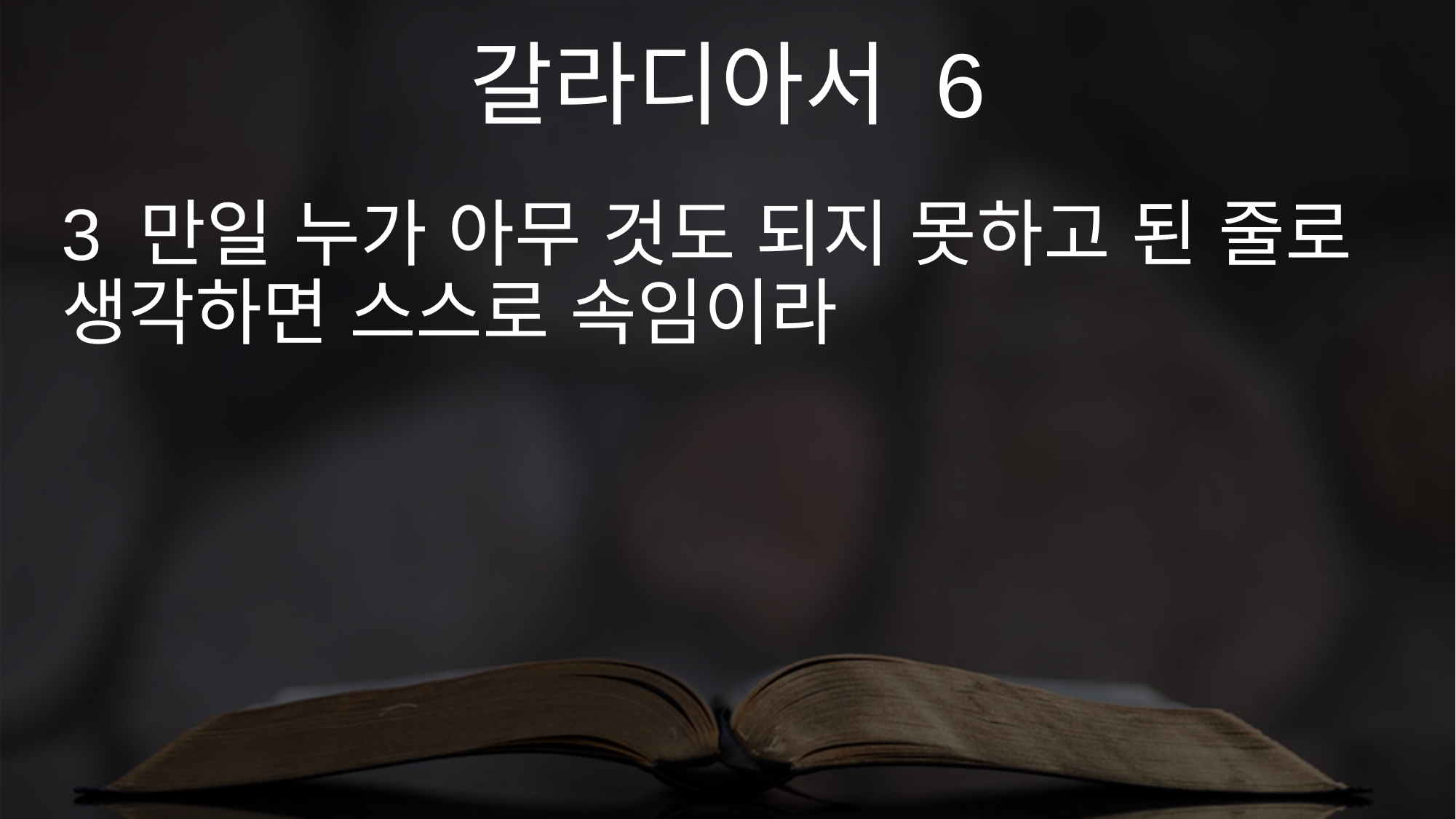

갈라디아서 6
3 만일 누가 아무 것도 되지 못하고 된 줄로 생각하면 스스로 속임이라